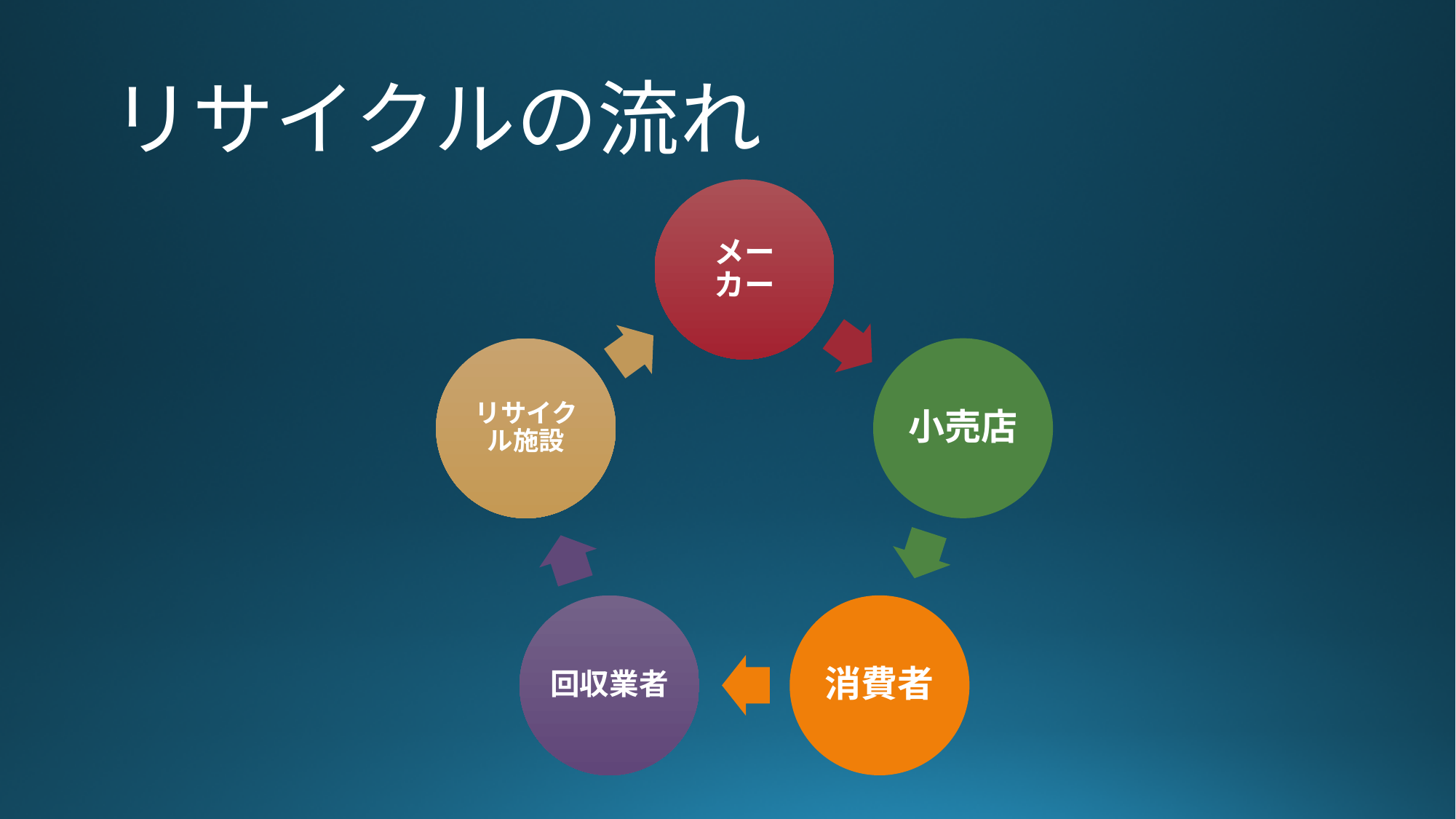

# リサイクルの流れ
メーカー

小売店

消費者

回収業者

リサイクル施設